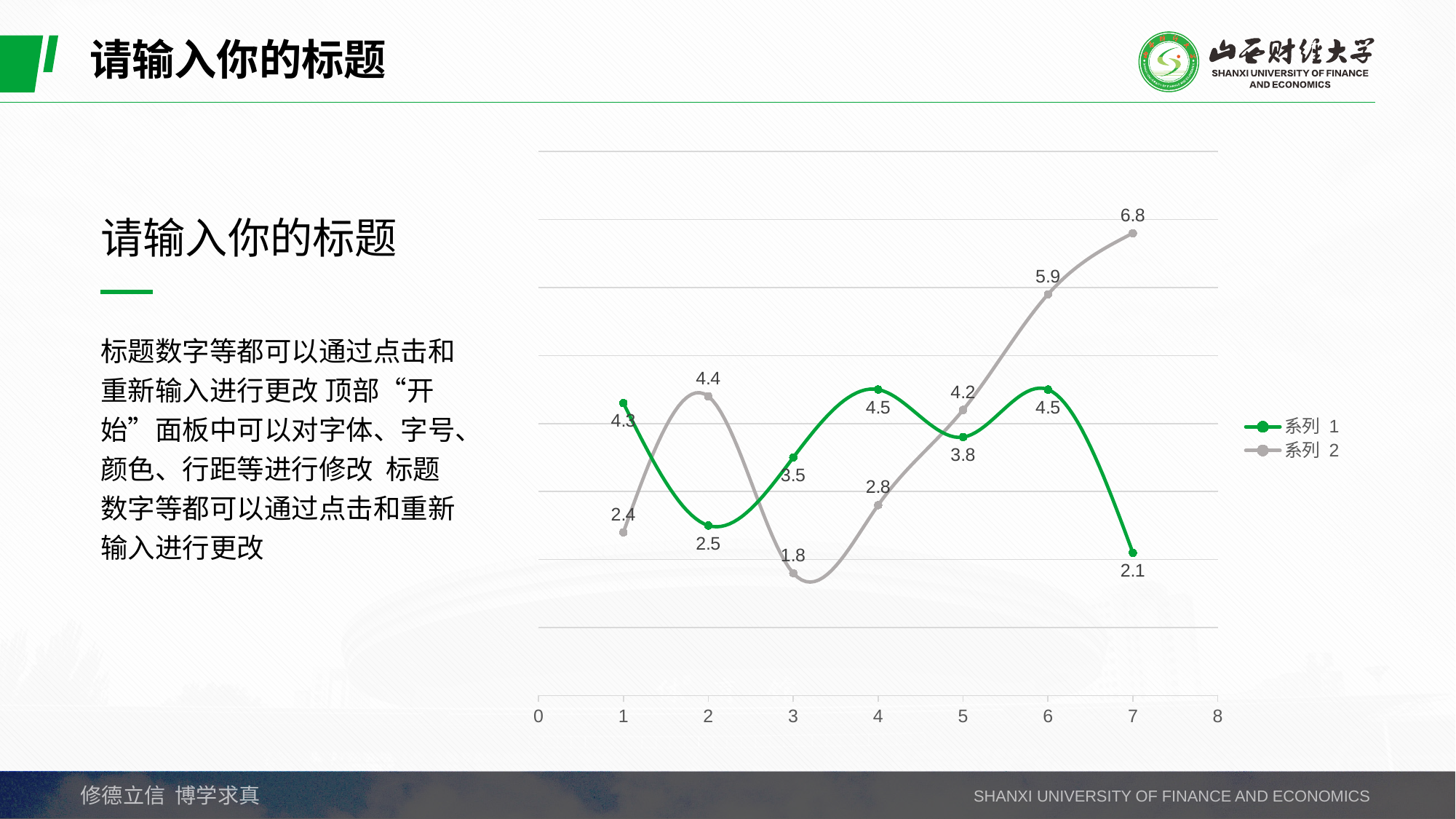

请输入你的标题

### Chart

| Category | 系列 1 | 系列 2 |
|---|---|---|
请输入你的标题
标题数字等都可以通过点击和重新输入进行更改 顶部“开始”面板中可以对字体、字号、颜色、行距等进行修改  标题数字等都可以通过点击和重新输入进行更改